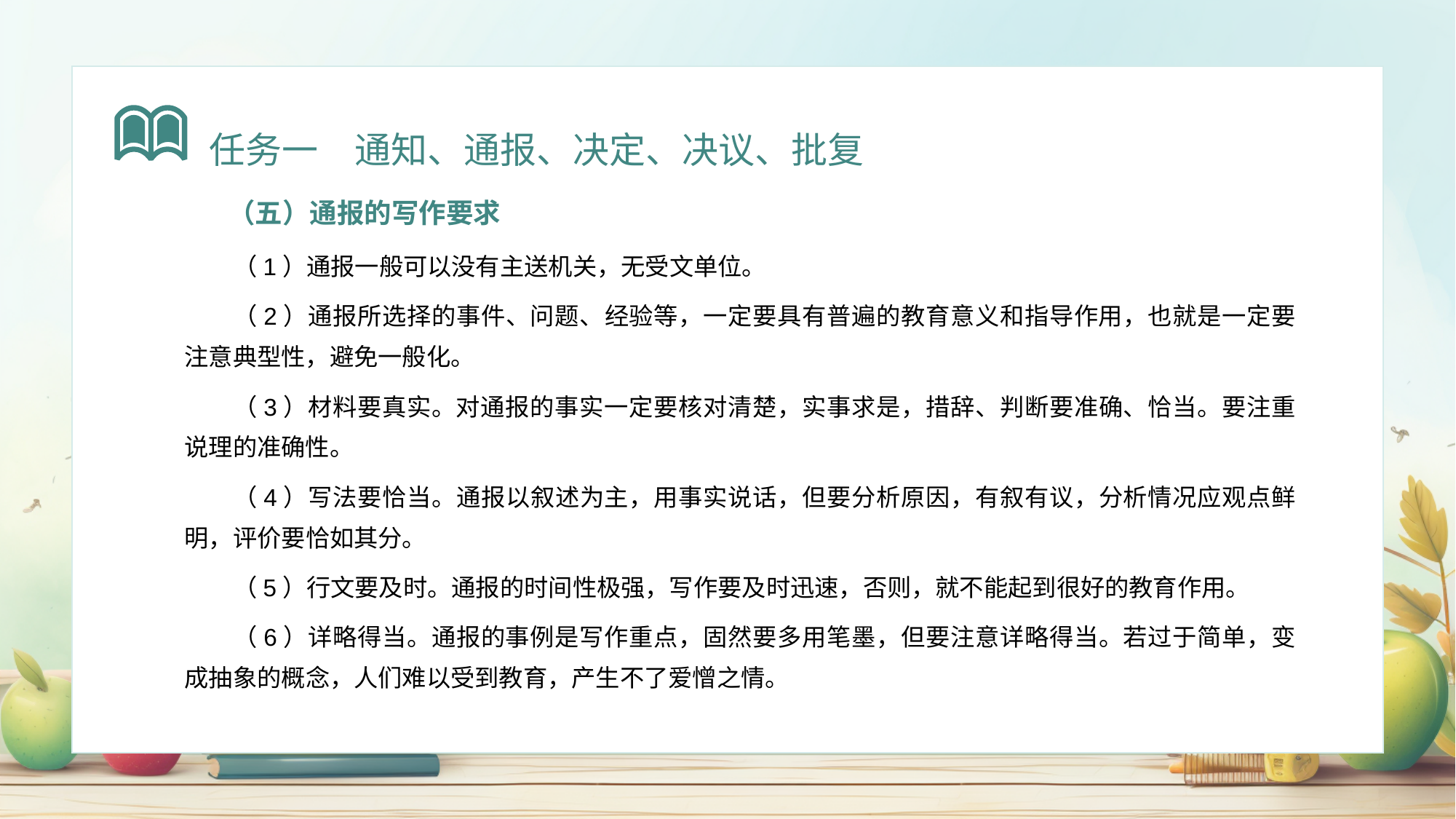

任务一　通知、通报、决定、决议、批复

（五）通报的写作要求
（1）通报一般可以没有主送机关，无受文单位。
（2）通报所选择的事件、问题、经验等，一定要具有普遍的教育意义和指导作用，也就是一定要注意典型性，避免一般化。
（3）材料要真实。对通报的事实一定要核对清楚，实事求是，措辞、判断要准确、恰当。要注重说理的准确性。
（4）写法要恰当。通报以叙述为主，用事实说话，但要分析原因，有叙有议，分析情况应观点鲜明，评价要恰如其分。
（5）行文要及时。通报的时间性极强，写作要及时迅速，否则，就不能起到很好的教育作用。
（6）详略得当。通报的事例是写作重点，固然要多用笔墨，但要注意详略得当。若过于简单，变成抽象的概念，人们难以受到教育，产生不了爱憎之情。